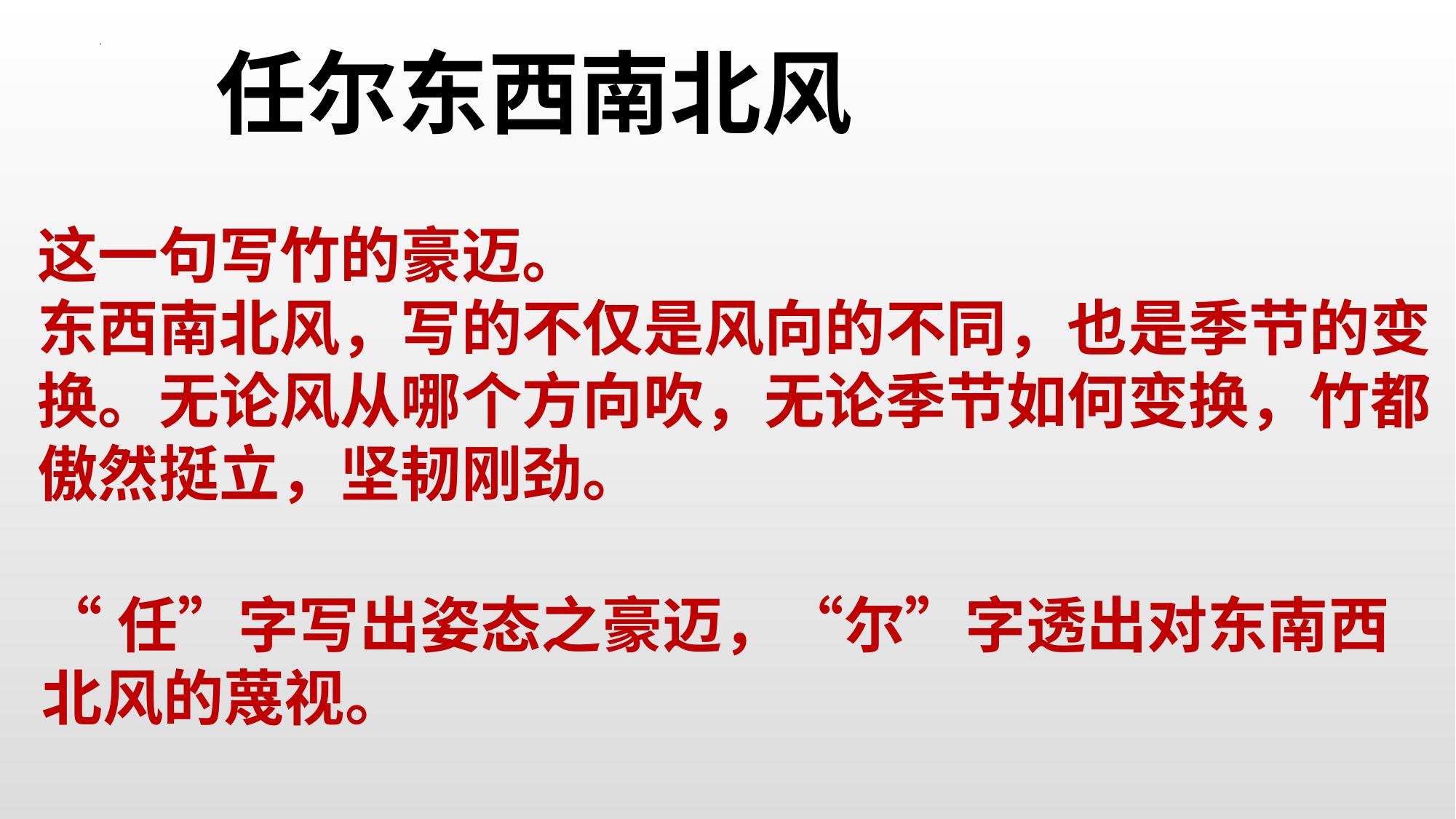

任尔东西南北风
这一句写竹的豪迈。
东西南北风，写的不仅是风向的不同，也是季节的变换。无论风从哪个方向吹，无论季节如何变换，竹都傲然挺立，坚韧刚劲。
“任”字写出姿态之豪迈，“尔”字透出对东南西北风的蔑视。